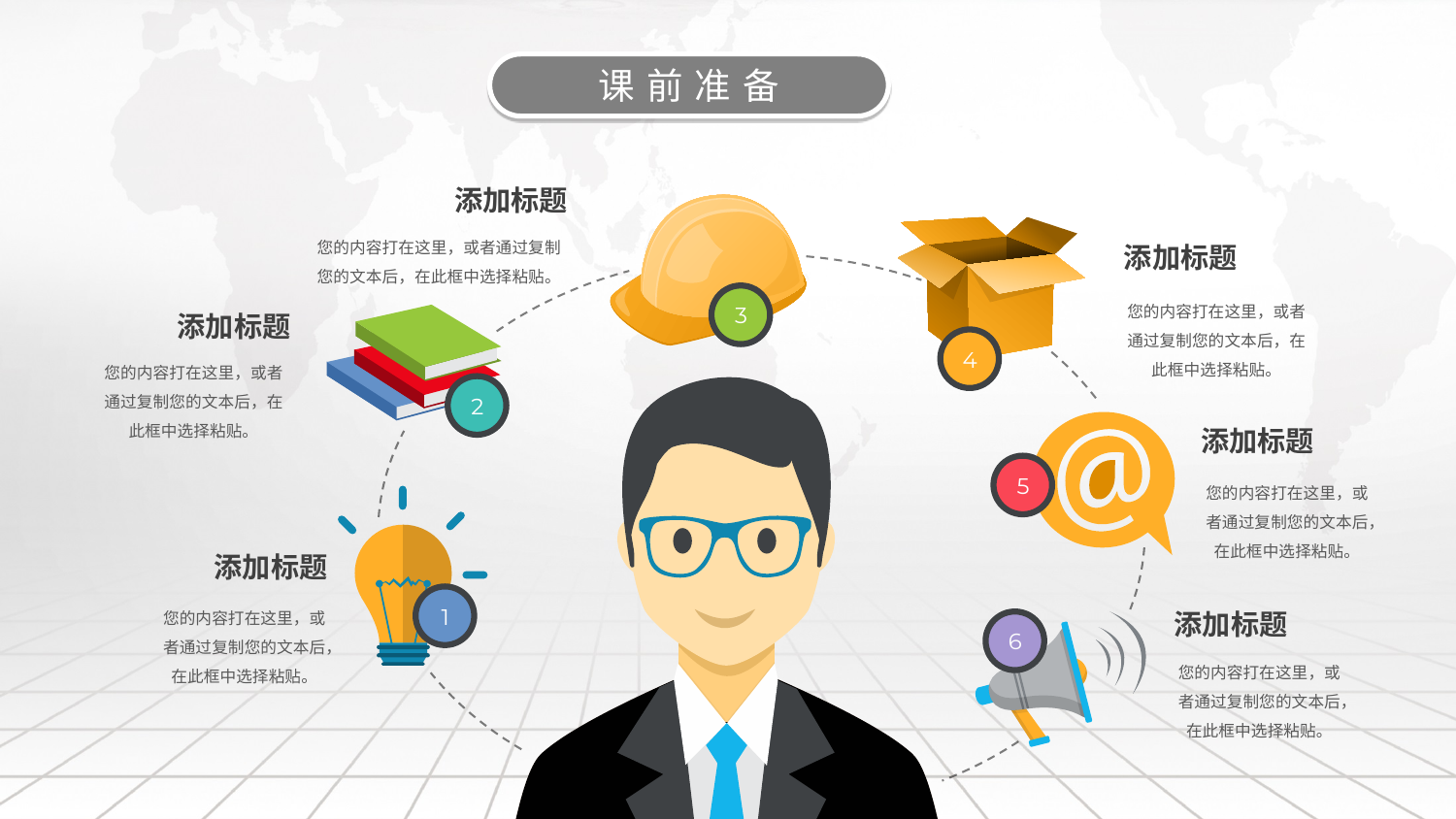

课前准备
添加标题

您的内容打在这里，或者通过复制您的文本后，在此框中选择粘贴。
添加标题

3
您的内容打在这里，或者通过复制您的文本后，在此框中选择粘贴。
添加标题

4
您的内容打在这里，或者通过复制您的文本后，在此框中选择粘贴。

2

添加标题

5
您的内容打在这里，或者通过复制您的文本后，在此框中选择粘贴。

添加标题

1
您的内容打在这里，或者通过复制您的文本后，在此框中选择粘贴。

添加标题

6
您的内容打在这里，或者通过复制您的文本后，在此框中选择粘贴。